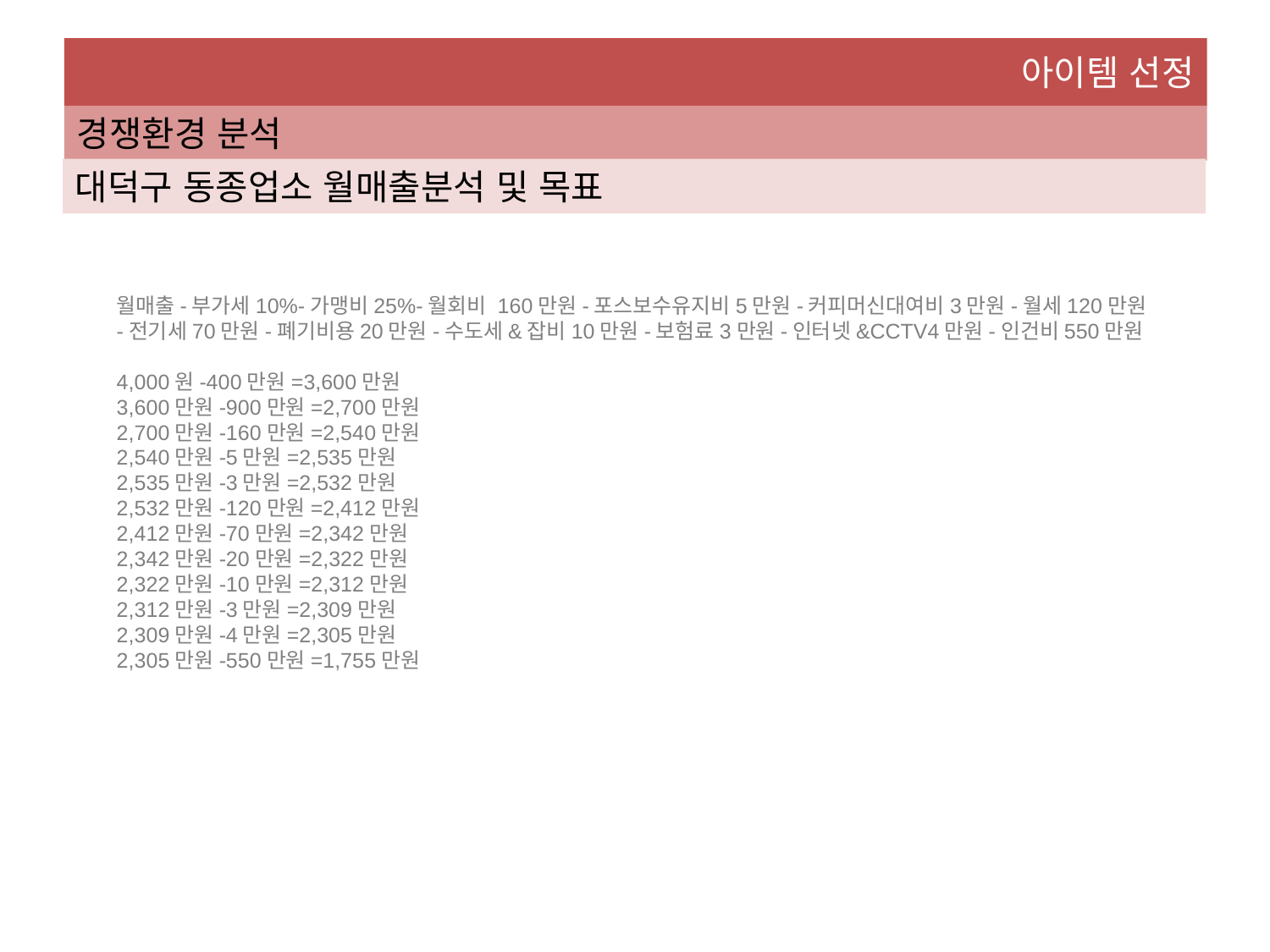

아이템 선정
경쟁환경 분석
대덕구 동종업소 월매출분석 및 목표
월매출-부가세10%-가맹비25%-월회비 160만원-포스보수유지비5만원-커피머신대여비3만원-월세120만원-전기세70만원-폐기비용20만원-수도세&잡비10만원-보험료3만원-인터넷&CCTV4만원-인건비550만원

4,000원-400만원=3,600만원
3,600만원-900만원=2,700만원
2,700만원-160만원=2,540만원
2,540만원-5만원=2,535만원
2,535만원-3만원=2,532만원
2,532만원-120만원=2,412만원
2,412만원-70만원=2,342만원
2,342만원-20만원=2,322만원
2,322만원-10만원=2,312만원
2,312만원-3만원=2,309만원
2,309만원-4만원=2,305만원
2,305만원-550만원=1,755만원